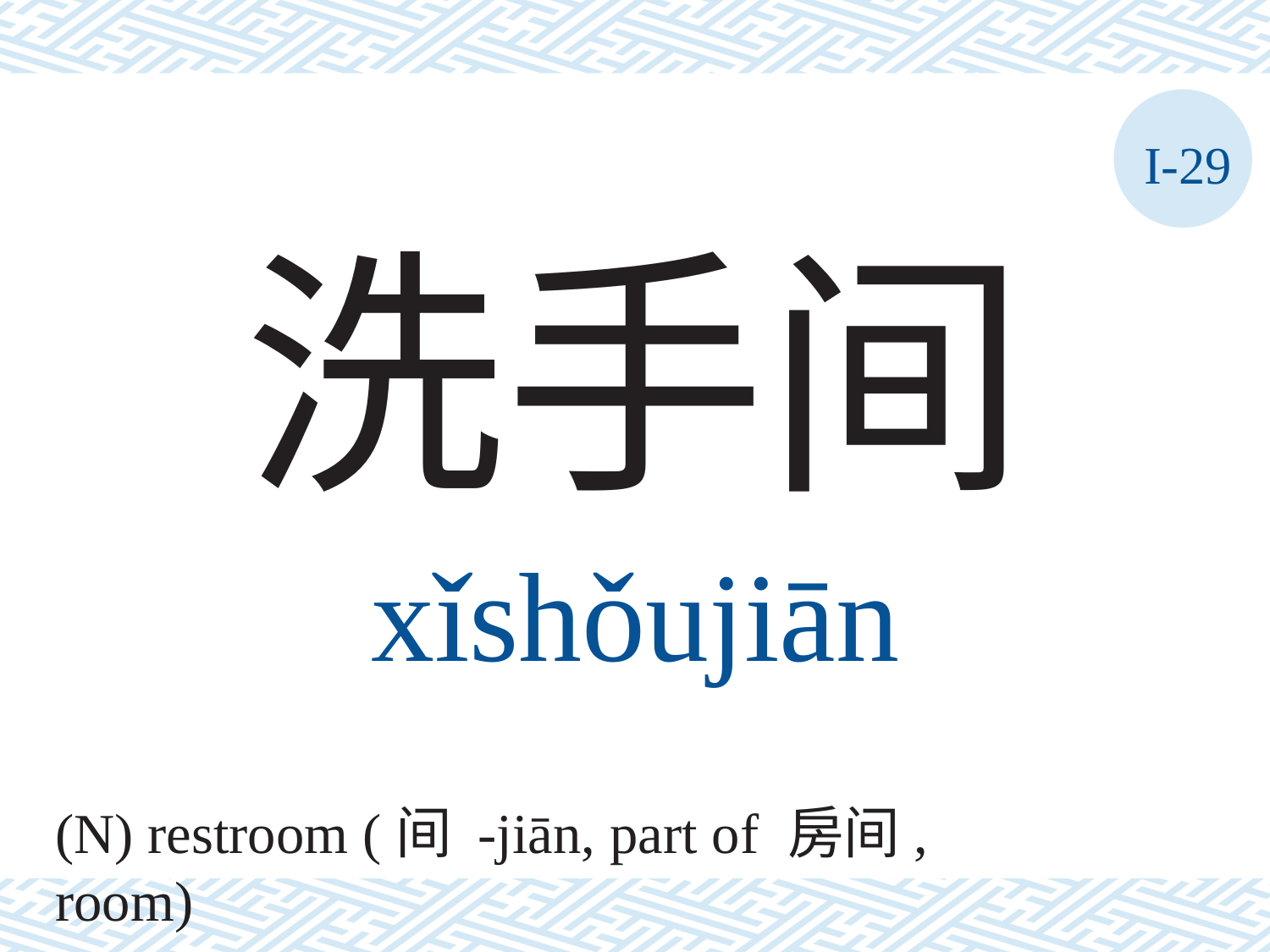

I-29
洗手间
xǐshǒujiān
(N) restroom (间 -jiān, part of 房间, room)